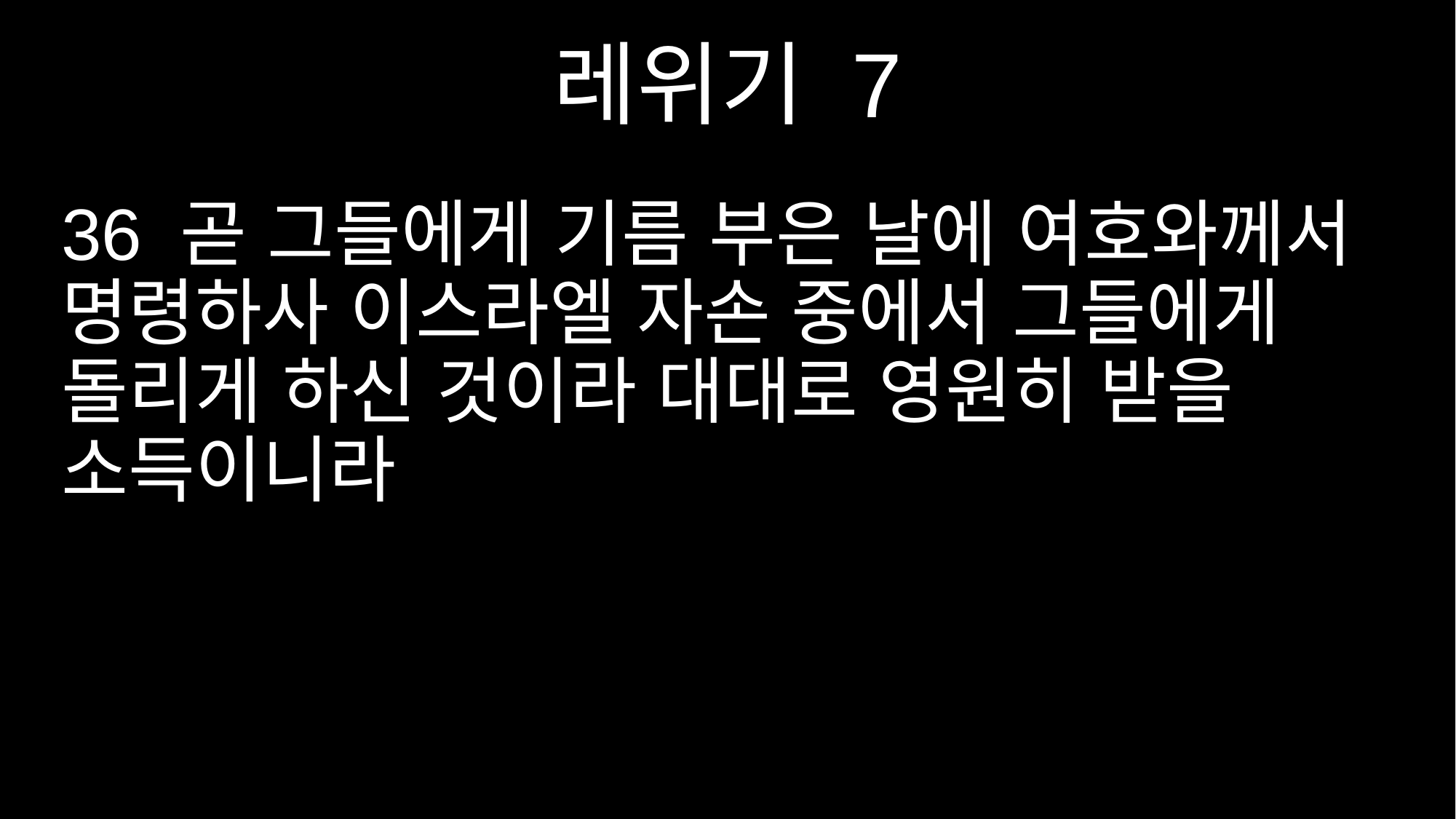

레위기 7
36 곧 그들에게 기름 부은 날에 여호와께서 명령하사 이스라엘 자손 중에서 그들에게 돌리게 하신 것이라 대대로 영원히 받을 소득이니라